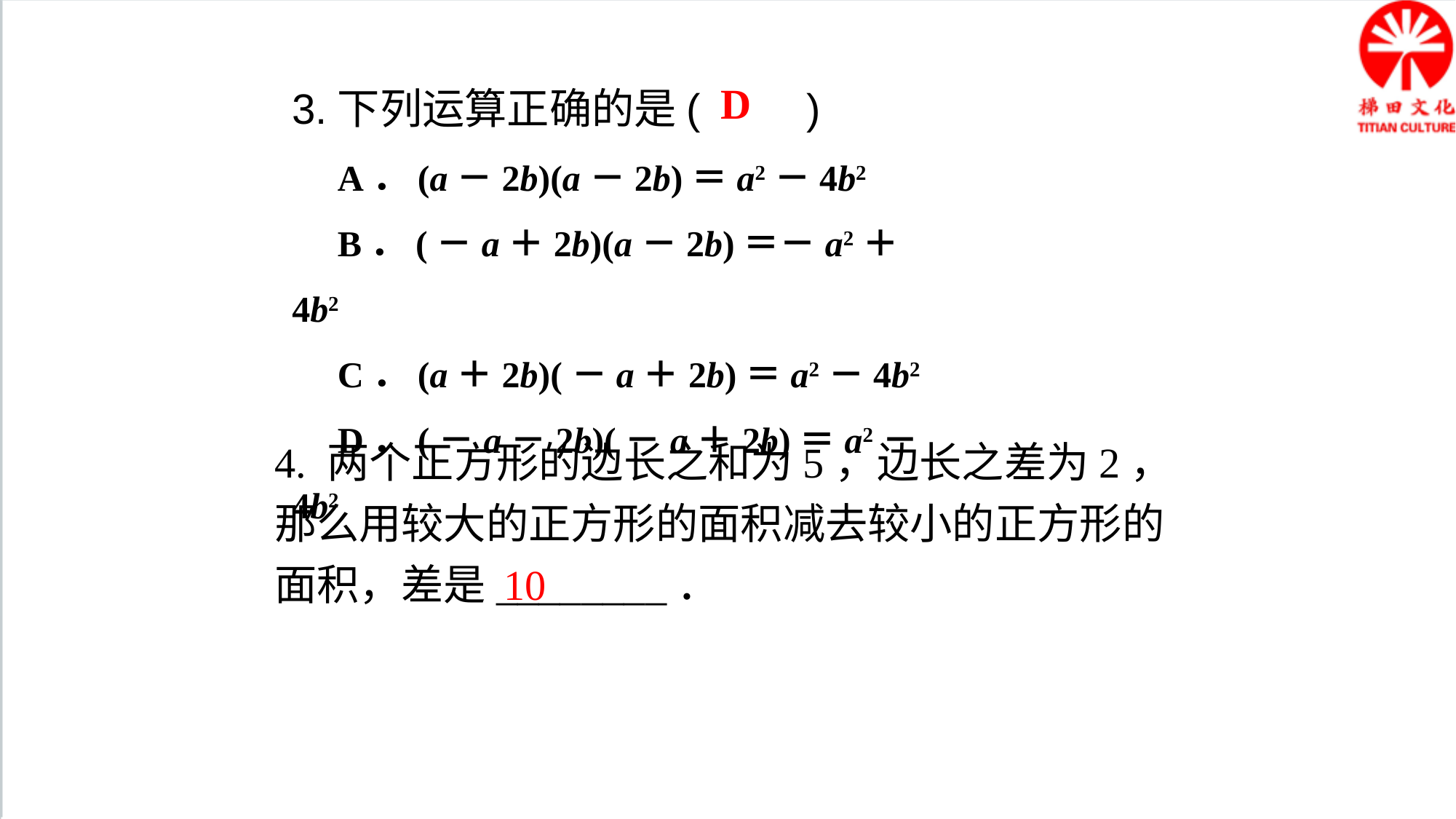

3.下列运算正确的是(　　)
     A．(a－2b)(a－2b)＝a2－4b2
     B．(－a＋2b)(a－2b)＝－a2＋4b2
     C．(a＋2b)(－a＋2b)＝a2－4b2
     D．(－a－2b)(－a＋2b)＝a2－4b2
D
4. 两个正方形的边长之和为5，边长之差为2，那么用较大的正方形的面积减去较小的正方形的面积，差是________．
10